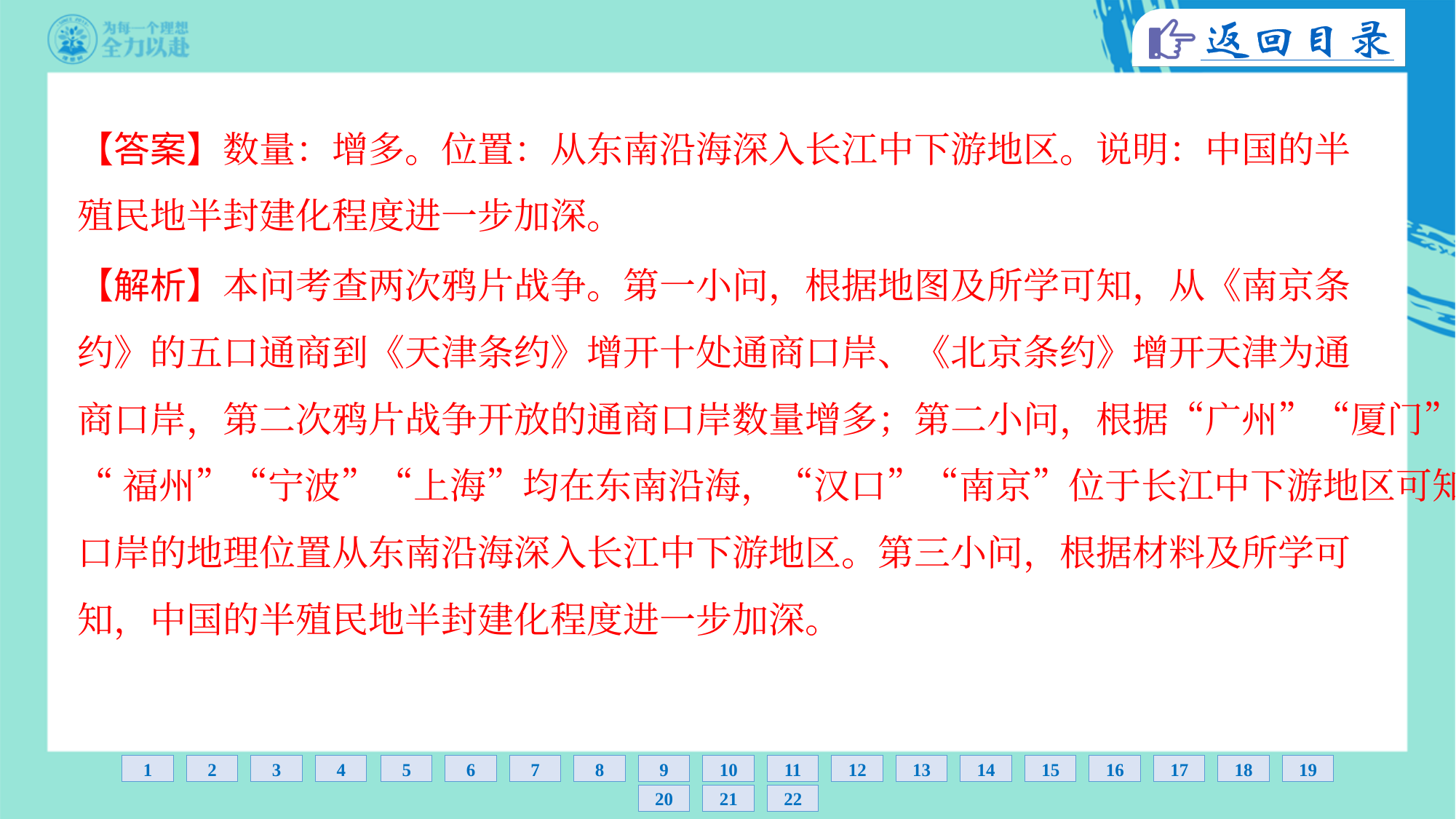

【答案】数量：增多。位置：从东南沿海深入长江中下游地区。说明：中国的半
殖民地半封建化程度进一步加深。
【解析】本问考查两次鸦片战争。第一小问，根据地图及所学可知，从《南京条
约》的五口通商到《天津条约》增开十处通商口岸、《北京条约》增开天津为通
商口岸，第二次鸦片战争开放的通商口岸数量增多；第二小问，根据“广州”“厦门”
“福州”“宁波”“上海”均在东南沿海，“汉口”“南京”位于长江中下游地区可知，通商
口岸的地理位置从东南沿海深入长江中下游地区。第三小问，根据材料及所学可
知，中国的半殖民地半封建化程度进一步加深。